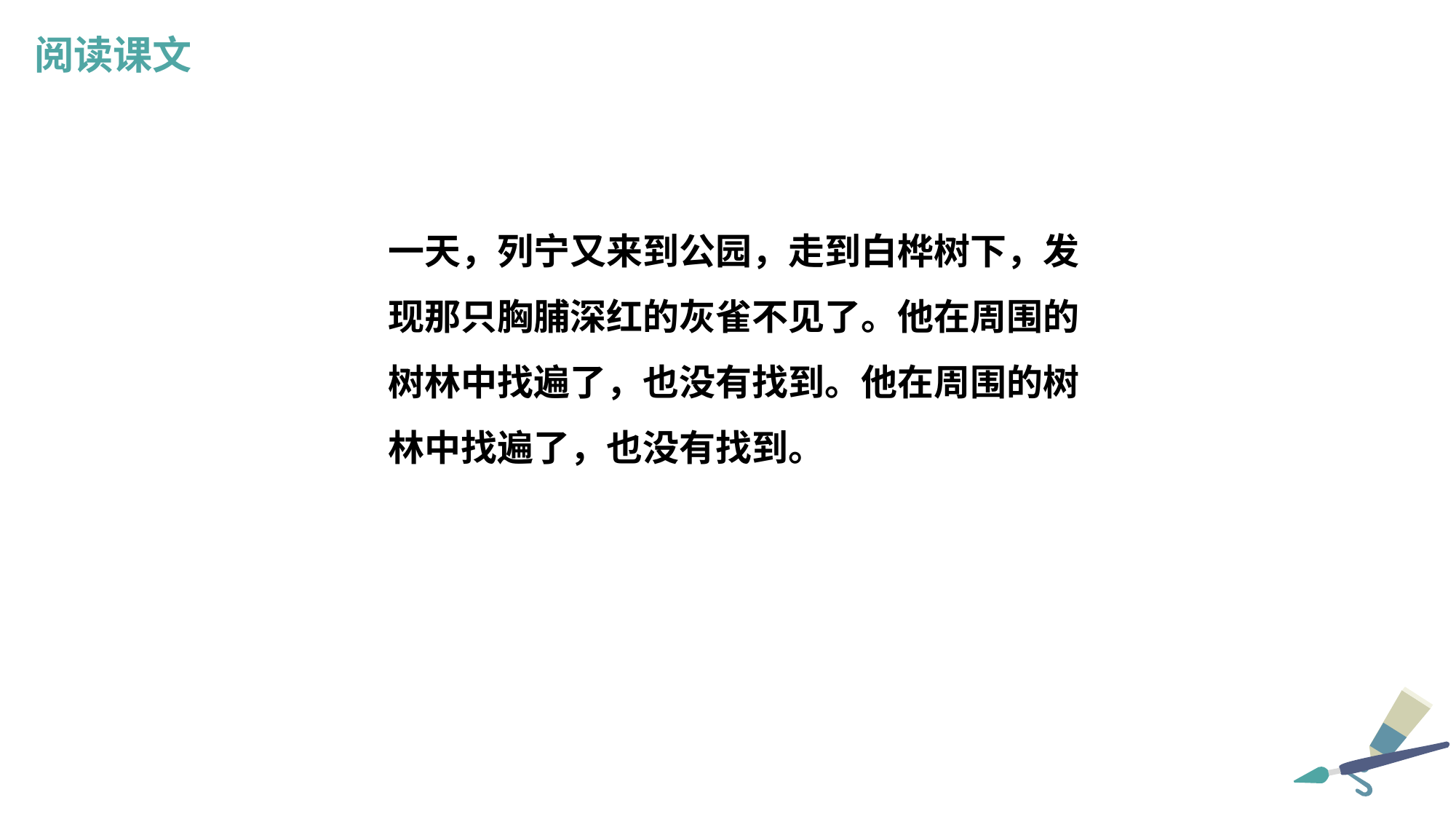

阅读课文
一天，列宁又来到公园，走到白桦树下，发现那只胸脯深红的灰雀不见了。他在周围的树林中找遍了，也没有找到。他在周围的树林中找遍了，也没有找到。